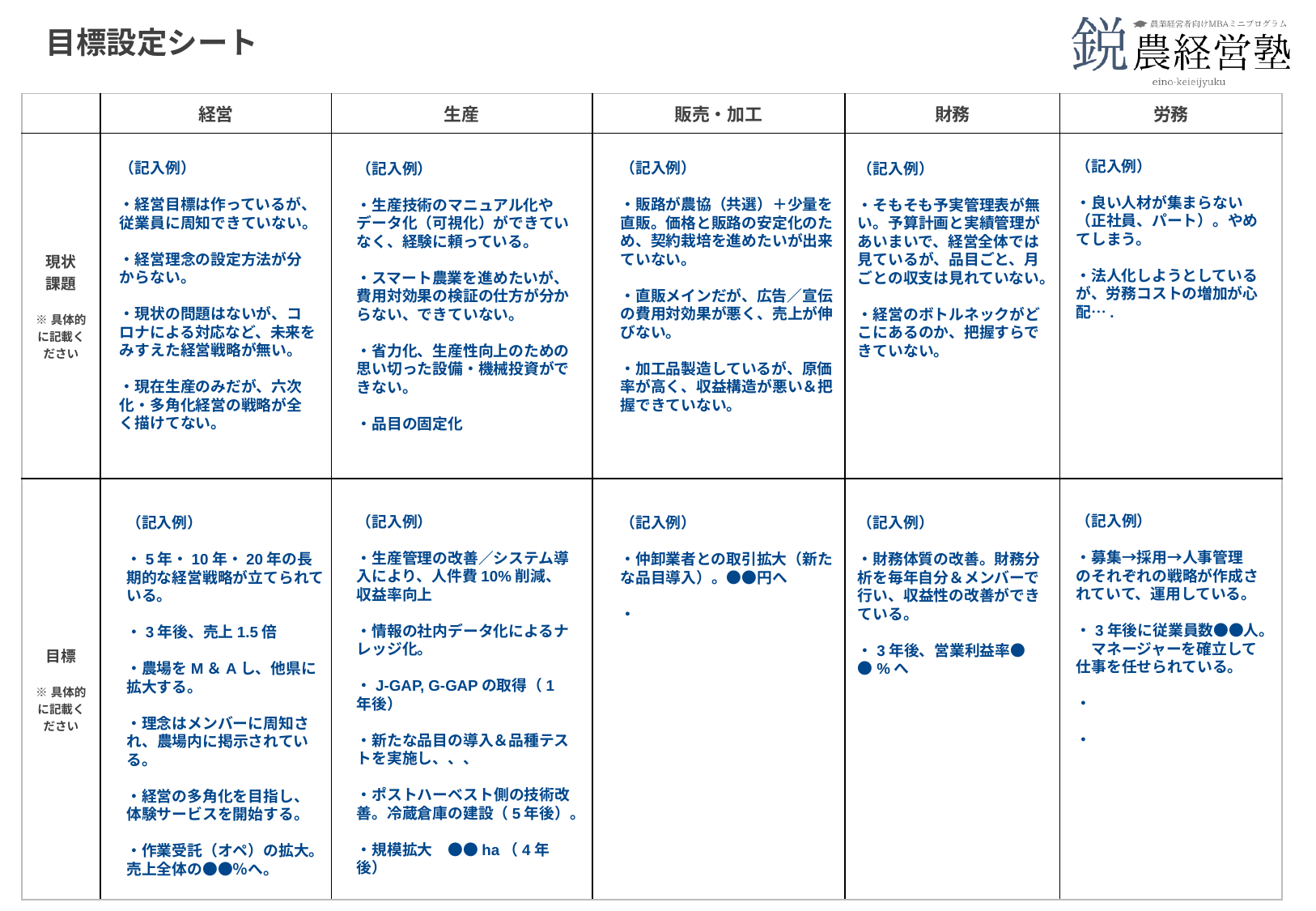

目標設定シート
|  | 経営 | 生産 | 販売・加工 | 財務 | 労務 |
| --- | --- | --- | --- | --- | --- |
| 現状 課題 ※具体的に記載ください |  |  |  |  |  |
| 目標 ※具体的に記載ください |  |  |  |  |  |
（記入例）

・良い人材が集まらない（正社員、パート）。やめてしまう。

・法人化しようとしているが、労務コストの増加が心配….

（記入例）

・経営目標は作っているが、従業員に周知できていない。

・経営理念の設定方法が分からない。

・現状の問題はないが、コロナによる対応など、未来をみすえた経営戦略が無い。

・現在生産のみだが、六次化・多角化経営の戦略が全く描けてない。

（記入例）

・生産技術のマニュアル化やデータ化（可視化）ができていなく、経験に頼っている。

・スマート農業を進めたいが、費用対効果の検証の仕方が分からない、できていない。

・省力化、生産性向上のための思い切った設備・機械投資ができない。

・品目の固定化
（記入例）

・販路が農協（共選）＋少量を直販。価格と販路の安定化のため、契約栽培を進めたいが出来ていない。

・直販メインだが、広告／宣伝の費用対効果が悪く、売上が伸びない。

・加工品製造しているが、原価率が高く、収益構造が悪い＆把握できていない。
（記入例）

・そもそも予実管理表が無い。予算計画と実績管理があいまいで、経営全体では見ているが、品目ごと、月ごとの収支は見れていない。

・経営のボトルネックがどこにあるのか、把握すらできていない。
（記入例）

・募集→採用→人事管理
のそれぞれの戦略が作成されていて、運用している。

・3年後に従業員数●●人。
　マネージャーを確立して仕事を任せられている。

・

・

（記入例）

・生産管理の改善／システム導入により、人件費10%削減、収益率向上

・情報の社内データ化によるナレッジ化。

・J-GAP, G-GAPの取得（1年後）

・新たな品目の導入＆品種テストを実施し、、、

・ポストハーベスト側の技術改善。冷蔵倉庫の建設（5年後）。

・規模拡大　●●ha（4年後）
（記入例）

・5年・10年・20年の長期的な経営戦略が立てられている。

・3年後、売上1.5倍

・農場をM＆Aし、他県に拡大する。

・理念はメンバーに周知され、農場内に掲示されている。

・経営の多角化を目指し、体験サービスを開始する。

・作業受託（オペ）の拡大。売上全体の●●％へ。
（記入例）

・仲卸業者との取引拡大（新たな品目導入）。●●円へ

・
（記入例）

・財務体質の改善。財務分析を毎年自分＆メンバーで行い、収益性の改善ができている。

・3年後、営業利益率●●%へ